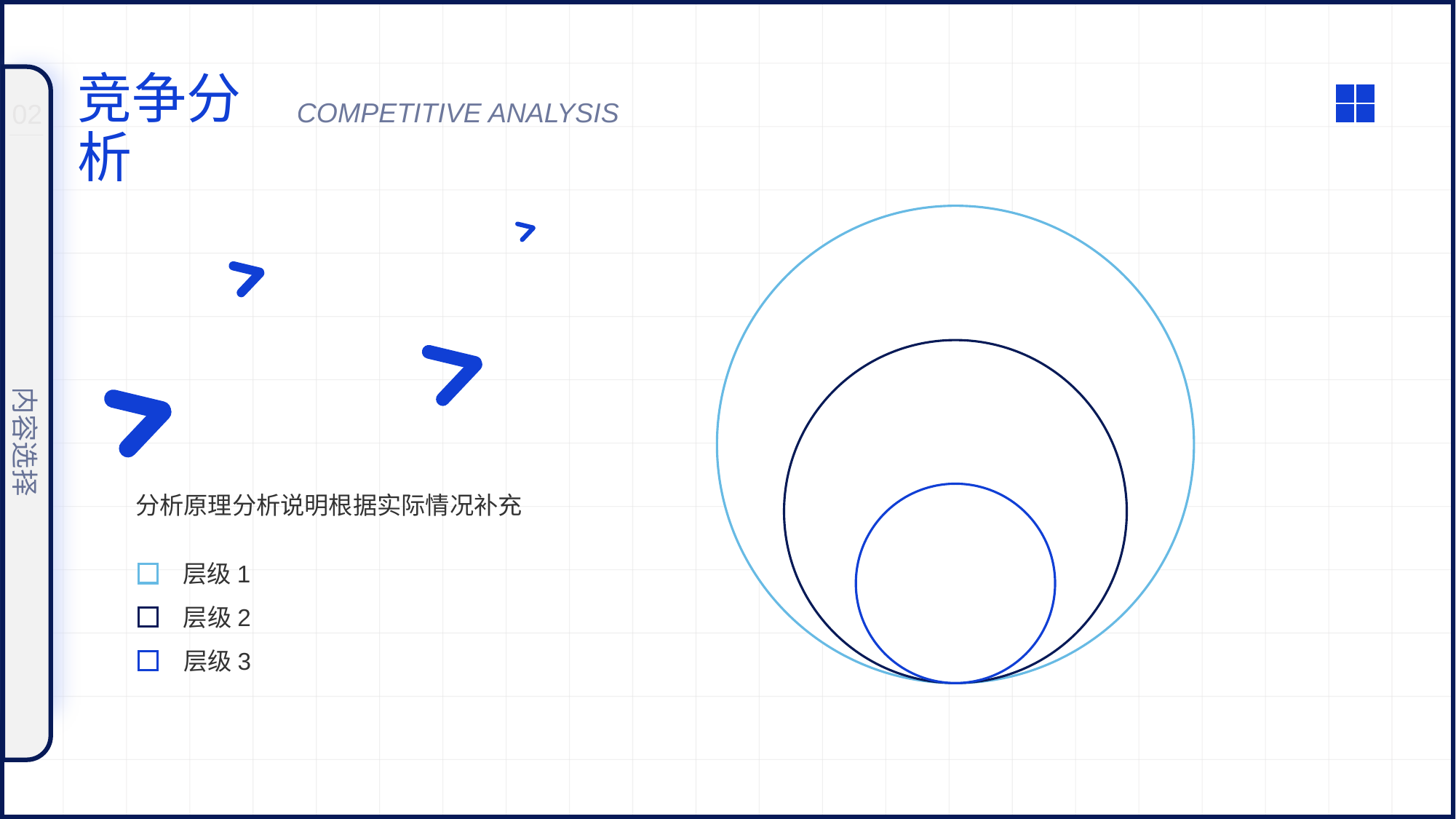

竞争分析
COMPETITIVE ANALYSIS
02

内容选择

分析原理分析说明根据实际情况补充
层级1

层级2

层级3